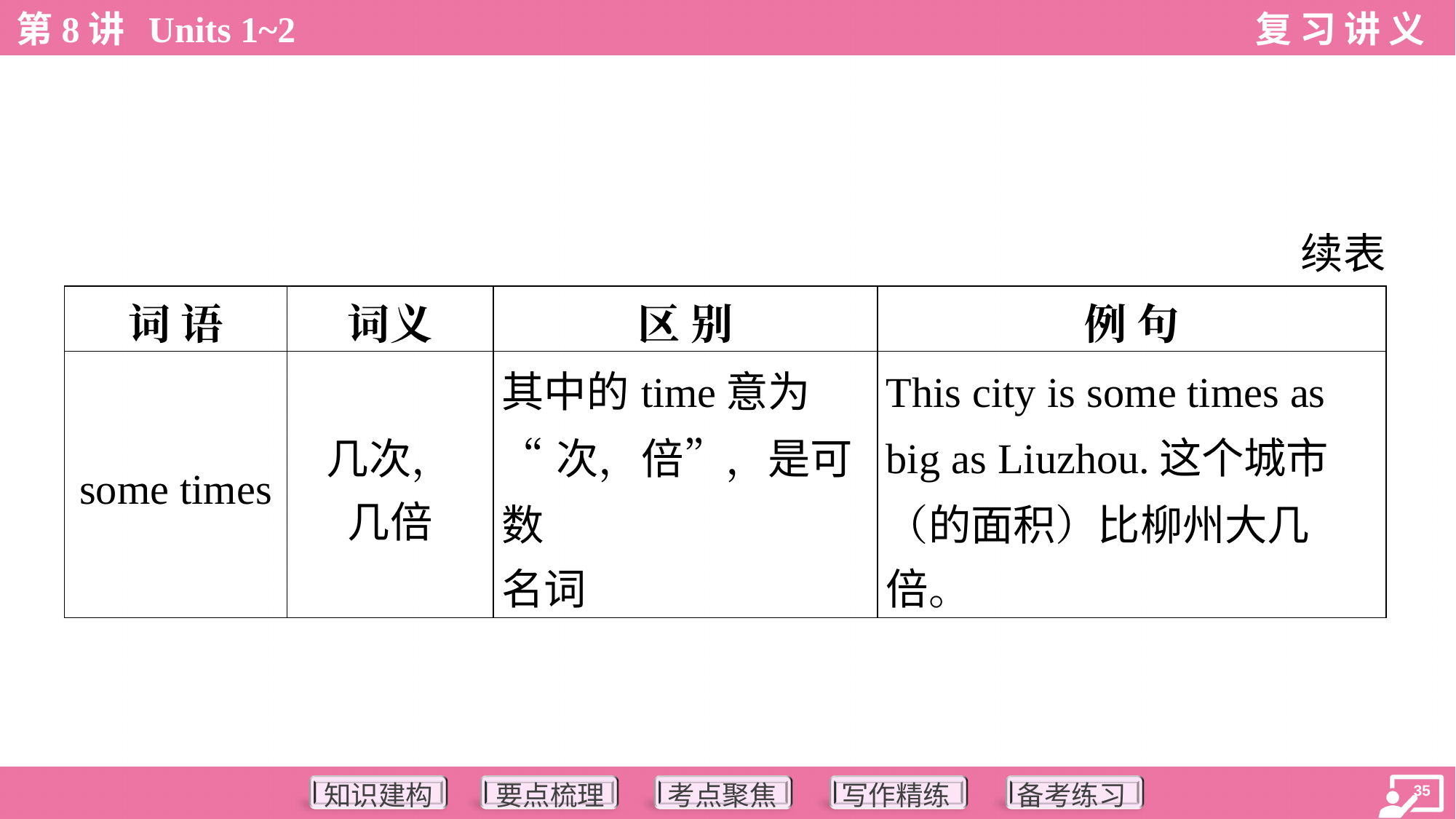

续表
| 词 语 | 词义 | 区 别 | 例 句 |
| --- | --- | --- | --- |
| some times | 几次， 几倍 | 其中的time意为 “次，倍”，是可数 名词 | This city is some times as big as Liuzhou.这个城市 （的面积）比柳州大几 倍。 |